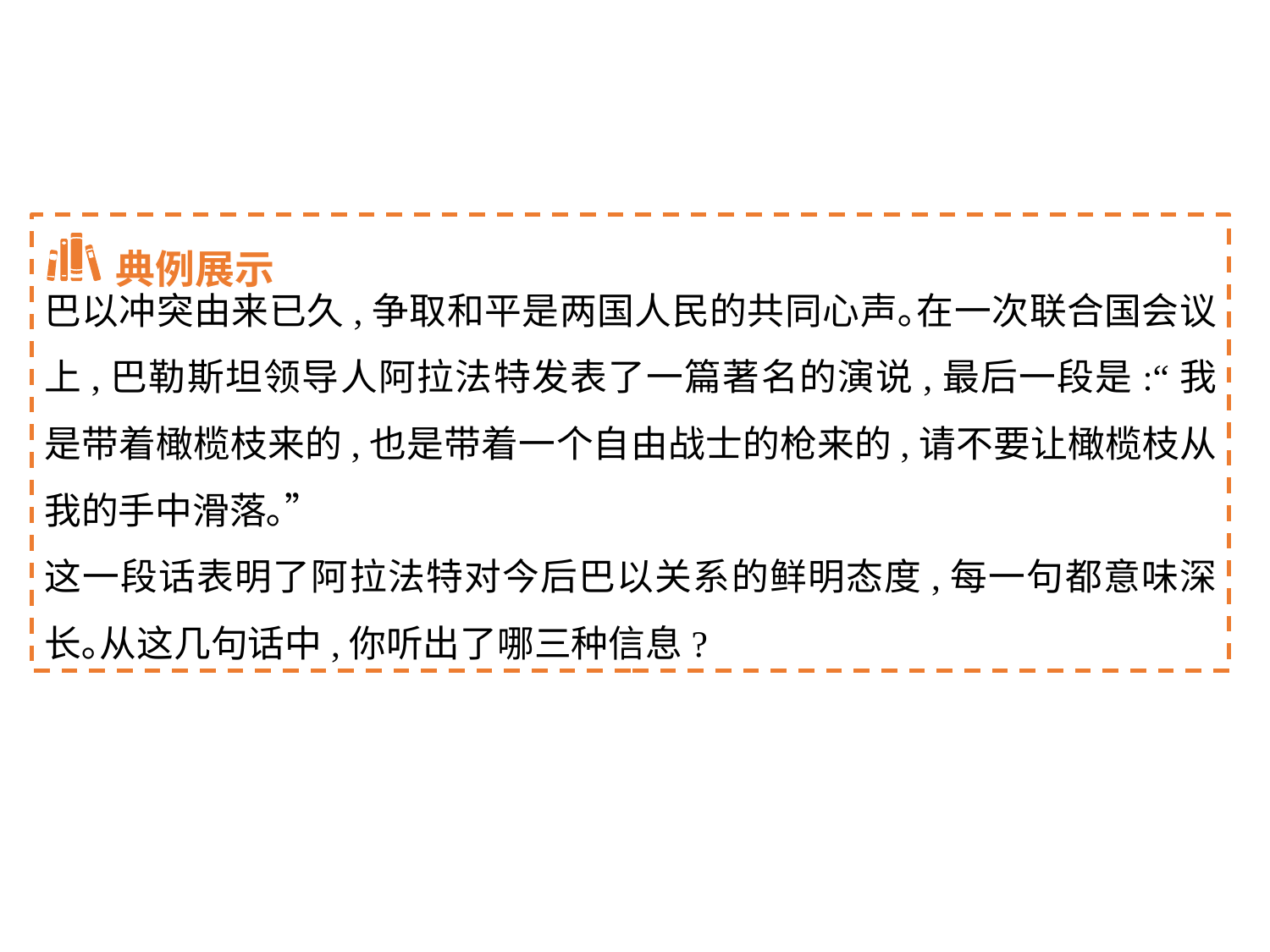

典例展示

巴以冲突由来已久,争取和平是两国人民的共同心声｡在一次联合国会议上,巴勒斯坦领导人阿拉法特发表了一篇著名的演说,最后一段是:“我是带着橄榄枝来的,也是带着一个自由战士的枪来的,请不要让橄榄枝从我的手中滑落｡”
这一段话表明了阿拉法特对今后巴以关系的鲜明态度,每一句都意味深长｡从这几句话中,你听出了哪三种信息?